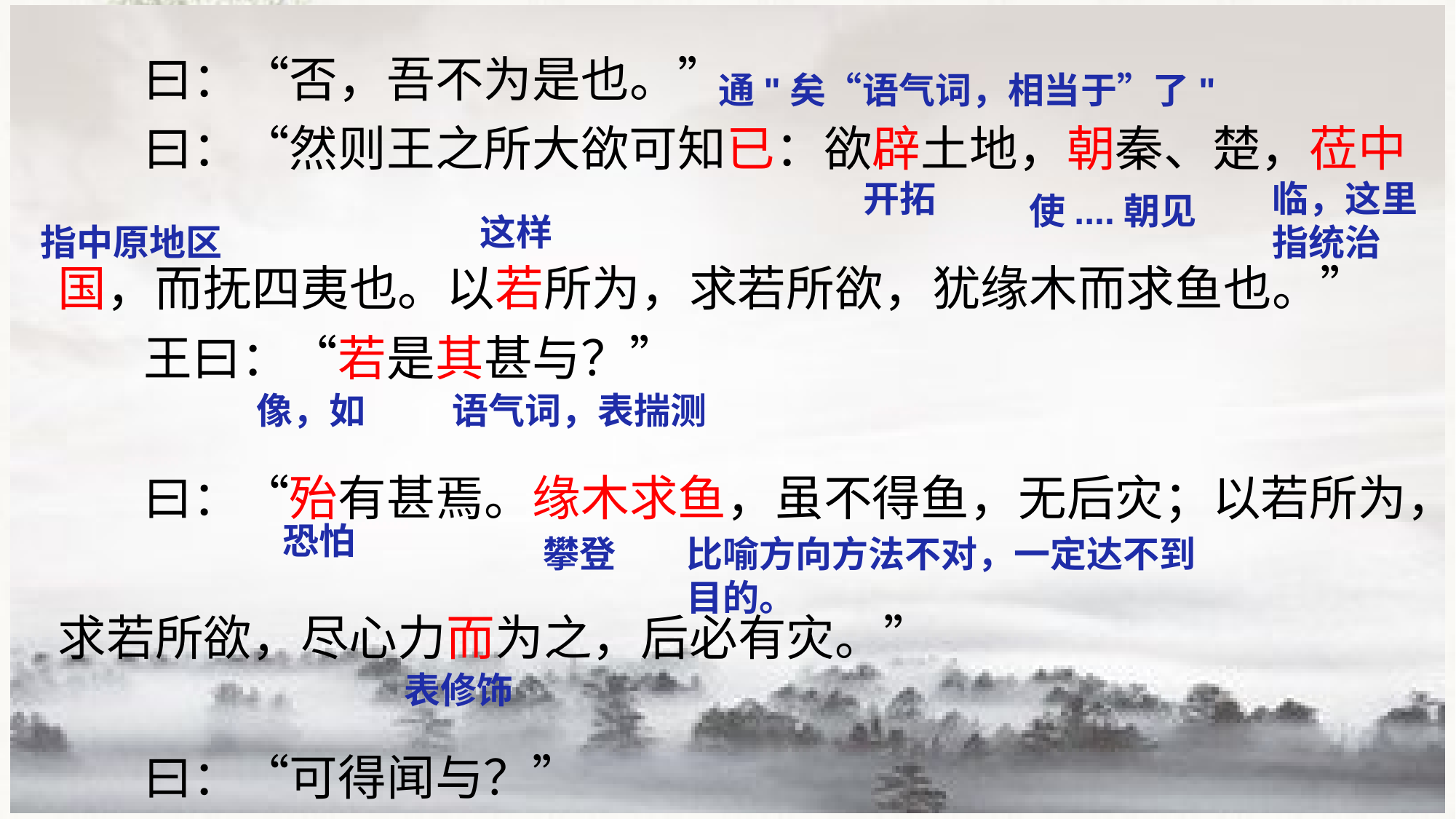

曰：“否，吾不为是也。”
曰：“然则王之所大欲可知已：欲辟土地，朝秦、楚，莅中

国，而抚四夷也。以若所为，求若所欲，犹缘木而求鱼也。”
王曰：“若是其甚与？”

曰：“殆有甚焉。缘木求鱼，虽不得鱼，无后灾；以若所为，

求若所欲，尽心力而为之，后必有灾。”

曰：“可得闻与？”
通"矣“语气词，相当于”了"
开拓
临，这里指统治
使....朝见
这样
指中原地区
像，如
语气词，表揣测
恐怕
攀登
比喻方向方法不对，一定达不到目的。
表修饰